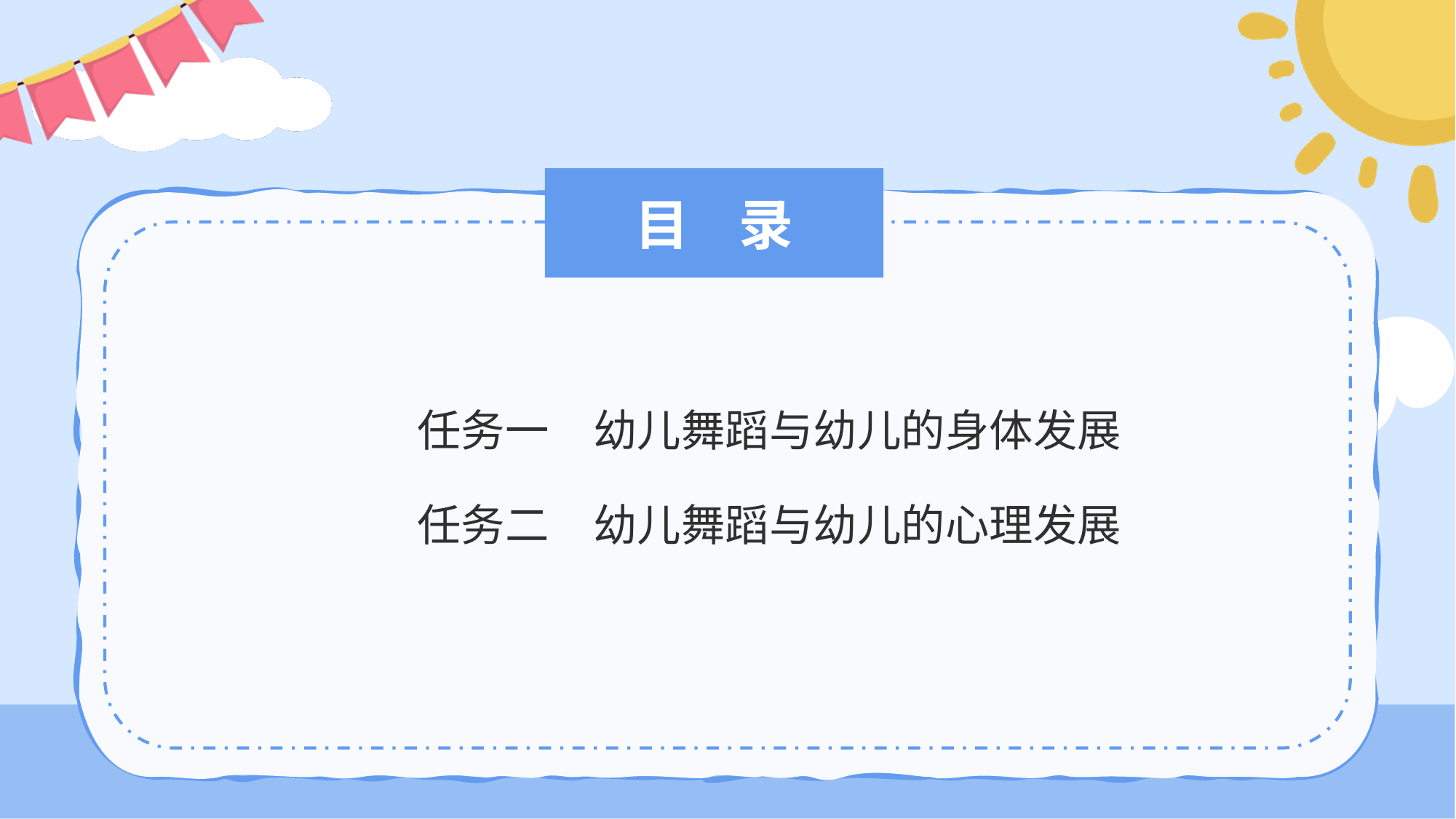

# 目    录

任务一　幼儿舞蹈与幼儿的身体发展
任务二　幼儿舞蹈与幼儿的心理发展